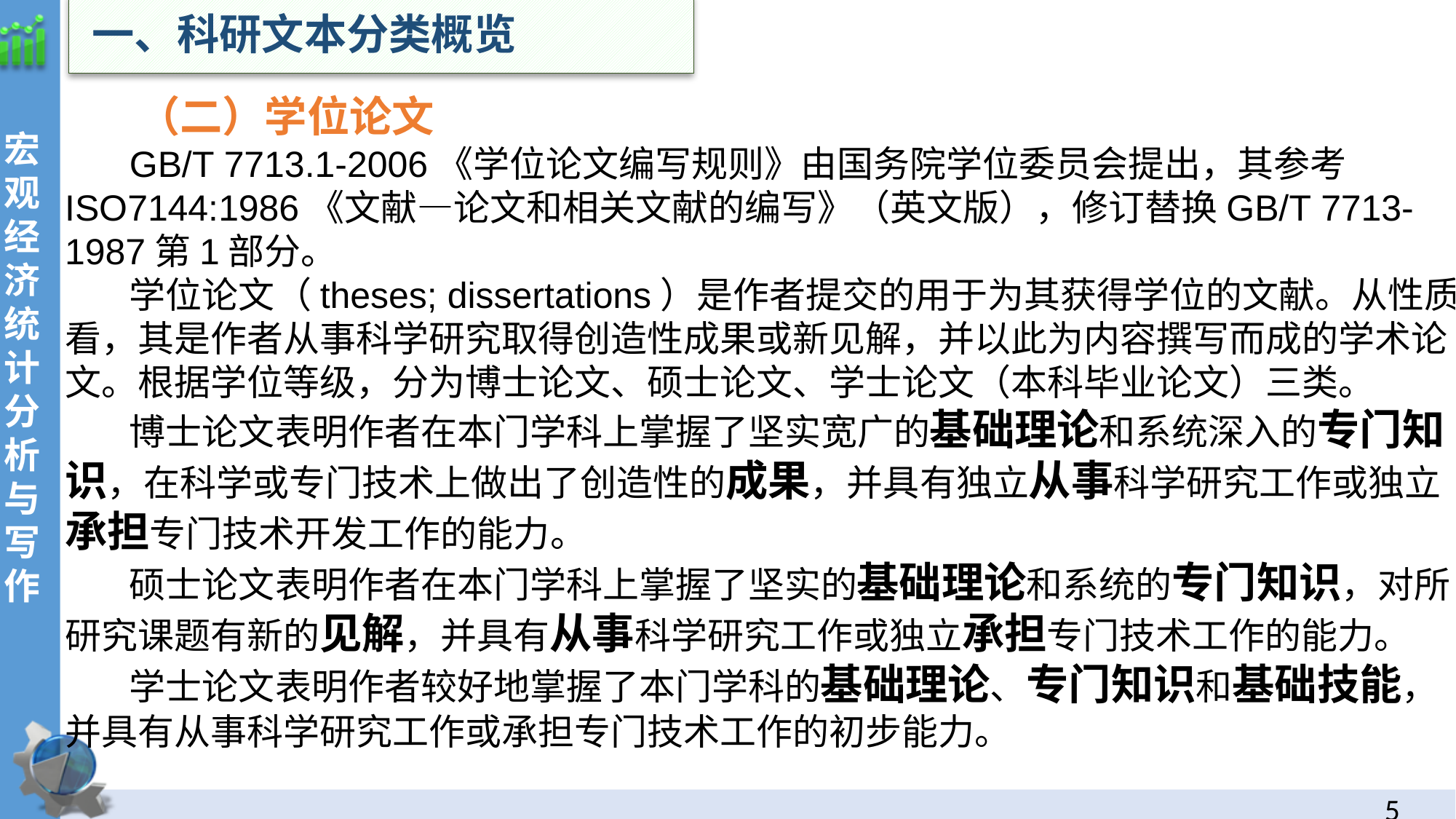

一、科研文本分类概览
（二）学位论文
GB/T 7713.1-2006《学位论文编写规则》由国务院学位委员会提出，其参考ISO7144:1986《文献—论文和相关文献的编写》（英文版），修订替换GB/T 7713-1987第1部分。
学位论文（theses; dissertations）是作者提交的用于为其获得学位的文献。从性质看，其是作者从事科学研究取得创造性成果或新见解，并以此为内容撰写而成的学术论文。根据学位等级，分为博士论文、硕士论文、学士论文（本科毕业论文）三类。
博士论文表明作者在本门学科上掌握了坚实宽广的基础理论和系统深入的专门知识，在科学或专门技术上做出了创造性的成果，并具有独立从事科学研究工作或独立承担专门技术开发工作的能力。
硕士论文表明作者在本门学科上掌握了坚实的基础理论和系统的专门知识，对所研究课题有新的见解，并具有从事科学研究工作或独立承担专门技术工作的能力。
学士论文表明作者较好地掌握了本门学科的基础理论、专门知识和基础技能，并具有从事科学研究工作或承担专门技术工作的初步能力。

5